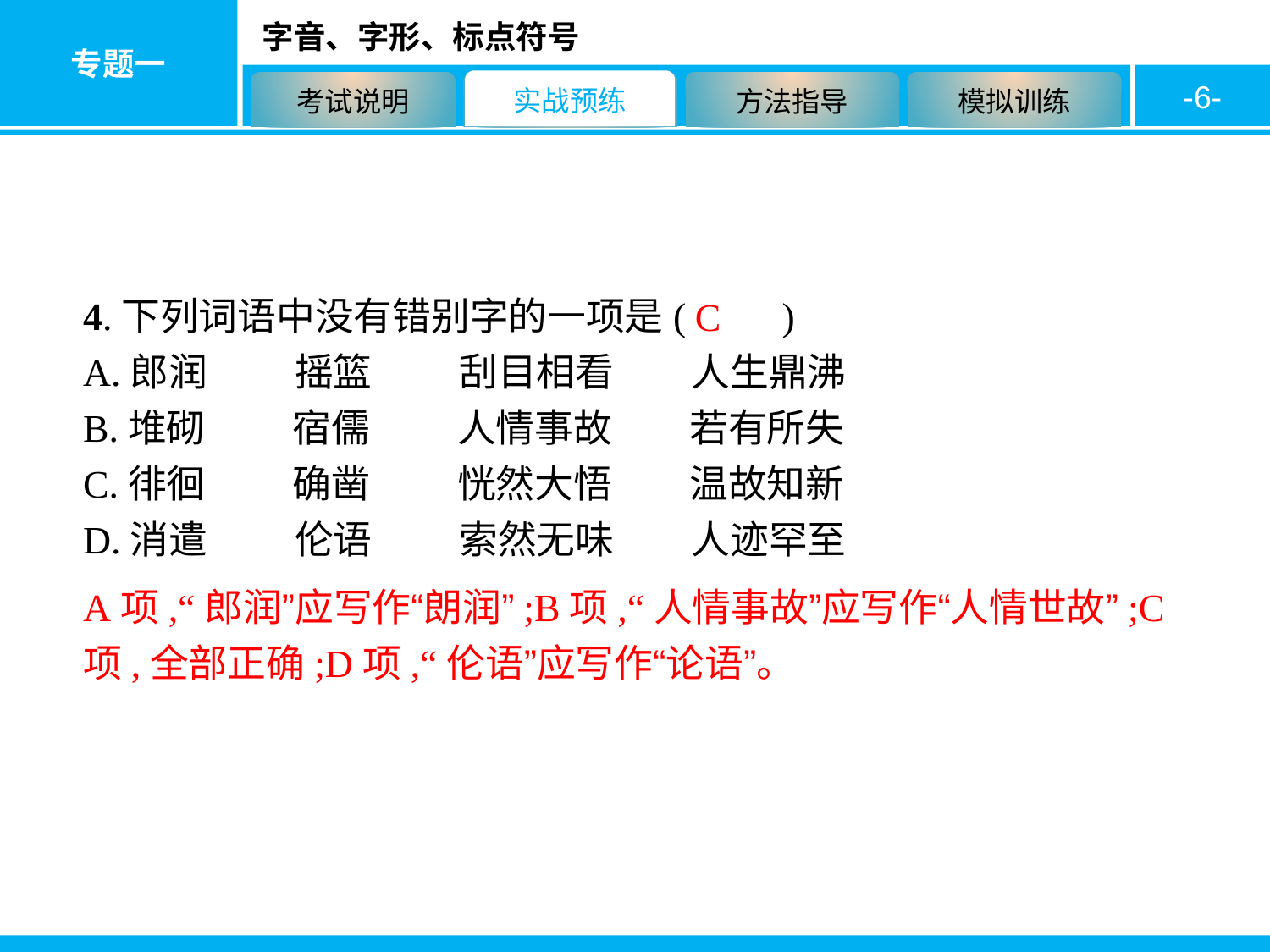

-6-
4.下列词语中没有错别字的一项是(　　)
A.郎润　　 摇篮　　 刮目相看　　人生鼎沸
B.堆砌　　 宿儒　　 人情事故　　若有所失
C.徘徊　　 确凿　　 恍然大悟　　温故知新
D.消遣　　 伦语　　 索然无味　　人迹罕至
C
A项,“郎润”应写作“朗润”;B项,“人情事故”应写作“人情世故”;C项,全部正确;D项,“伦语”应写作“论语”。